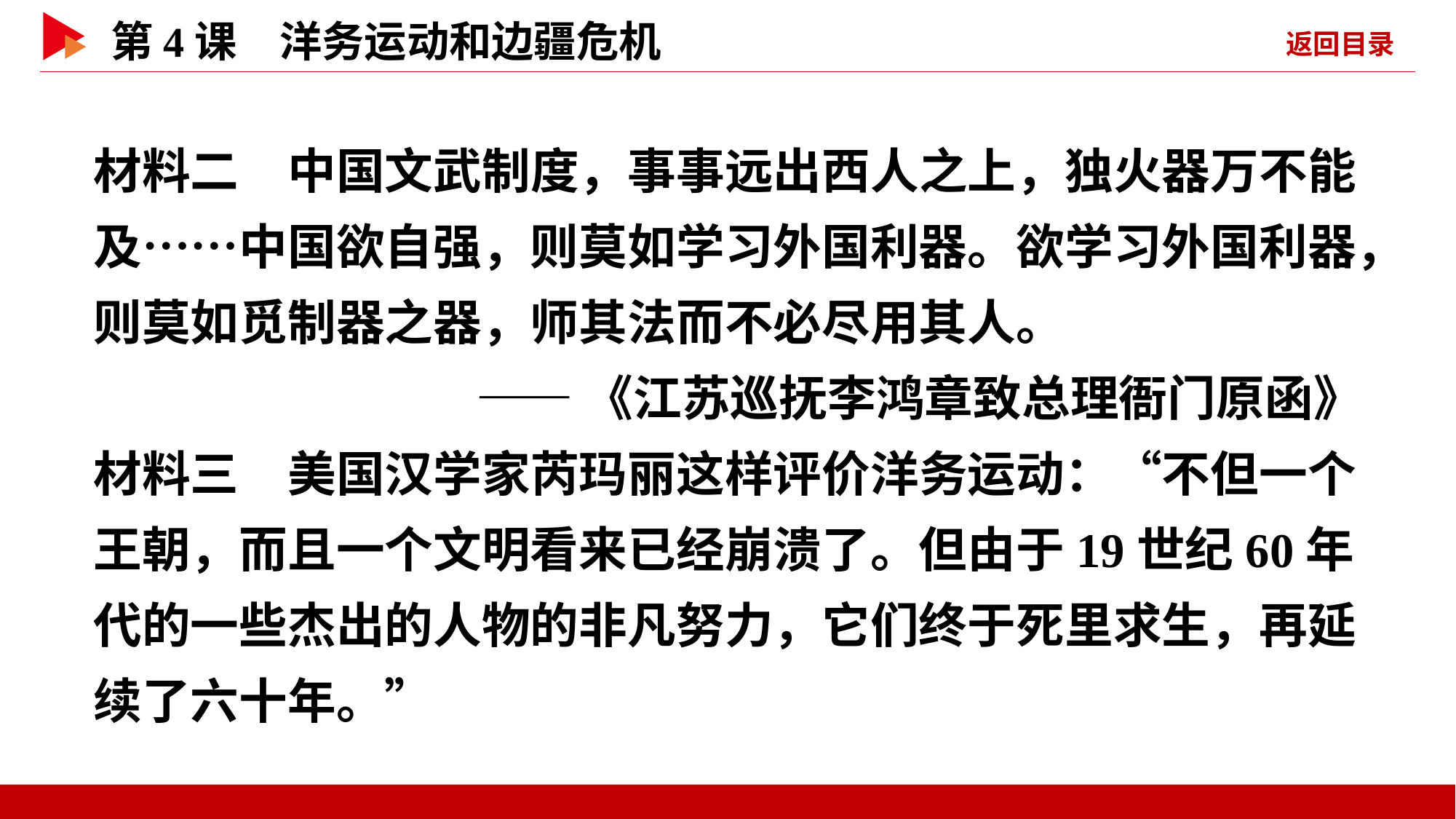

材料二　中国文武制度，事事远出西人之上，独火器万不能及……中国欲自强，则莫如学习外国利器。欲学习外国利器，则莫如觅制器之器，师其法而不必尽用其人。
——《江苏巡抚李鸿章致总理衙门原函》
材料三　美国汉学家芮玛丽这样评价洋务运动：“不但一个王朝，而且一个文明看来已经崩溃了。但由于19世纪60年代的一些杰出的人物的非凡努力，它们终于死里求生，再延续了六十年。”